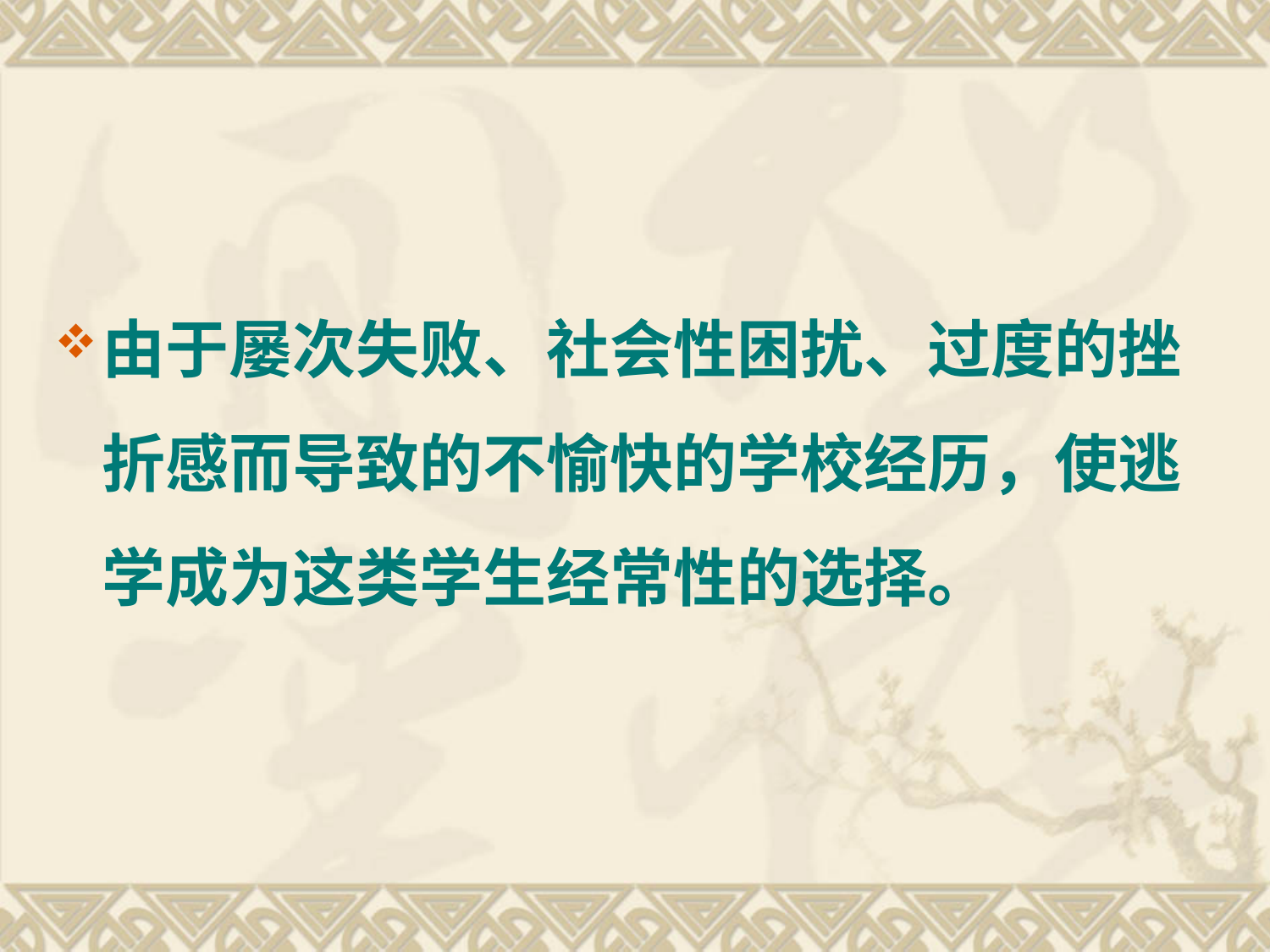

#
由于屡次失败、社会性困扰、过度的挫折感而导致的不愉快的学校经历，使逃学成为这类学生经常性的选择。